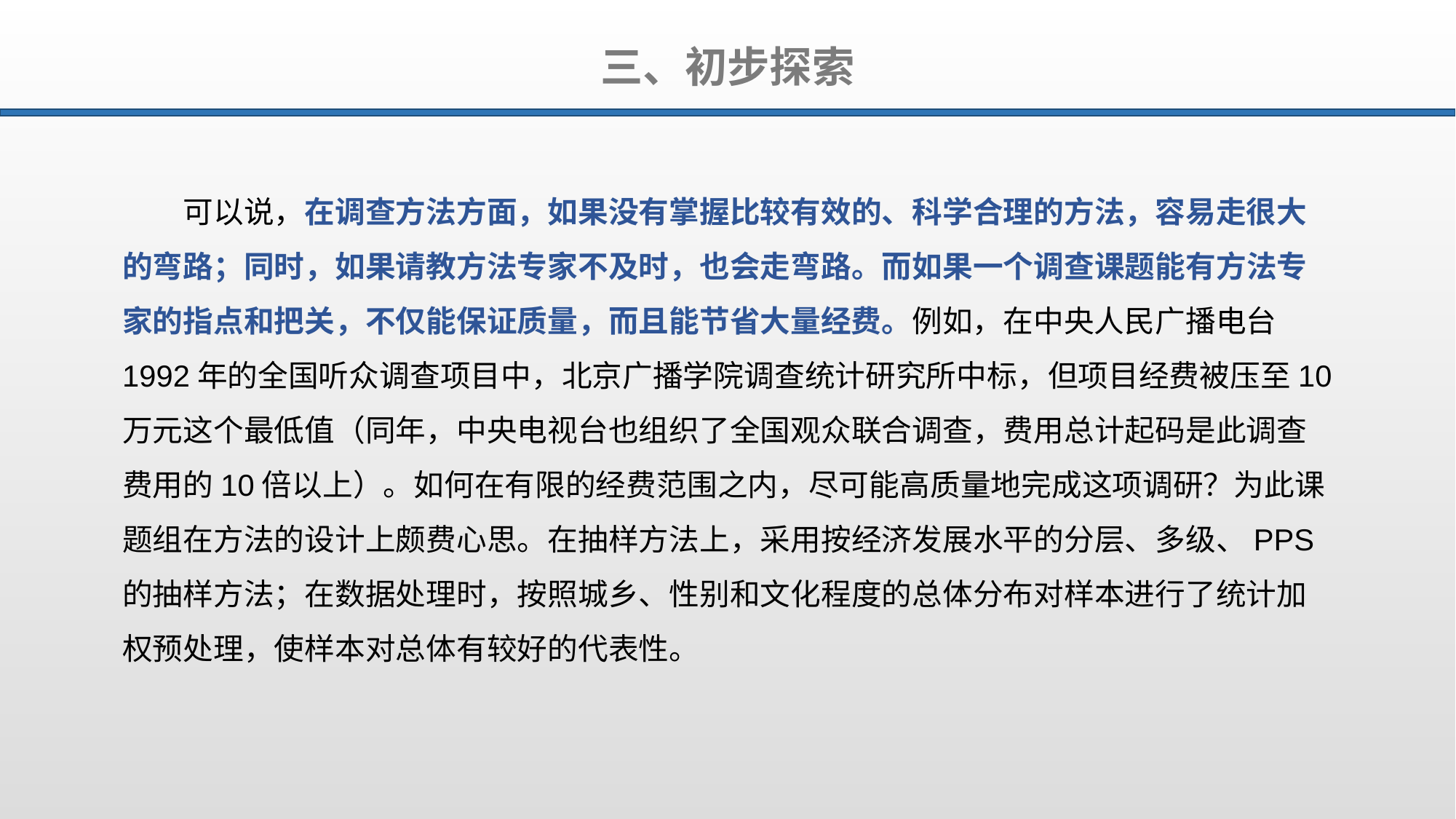

三、初步探索

可以说，在调查方法方面，如果没有掌握比较有效的、科学合理的方法，容易走很大的弯路；同时，如果请教方法专家不及时，也会走弯路。而如果一个调查课题能有方法专家的指点和把关，不仅能保证质量，而且能节省大量经费。例如，在中央人民广播电台1992年的全国听众调查项目中，北京广播学院调查统计研究所中标，但项目经费被压至10万元这个最低值（同年，中央电视台也组织了全国观众联合调查，费用总计起码是此调查费用的10倍以上）。如何在有限的经费范围之内，尽可能高质量地完成这项调研？为此课题组在方法的设计上颇费心思。在抽样方法上，采用按经济发展水平的分层、多级、PPS的抽样方法；在数据处理时，按照城乡、性别和文化程度的总体分布对样本进行了统计加权预处理，使样本对总体有较好的代表性。